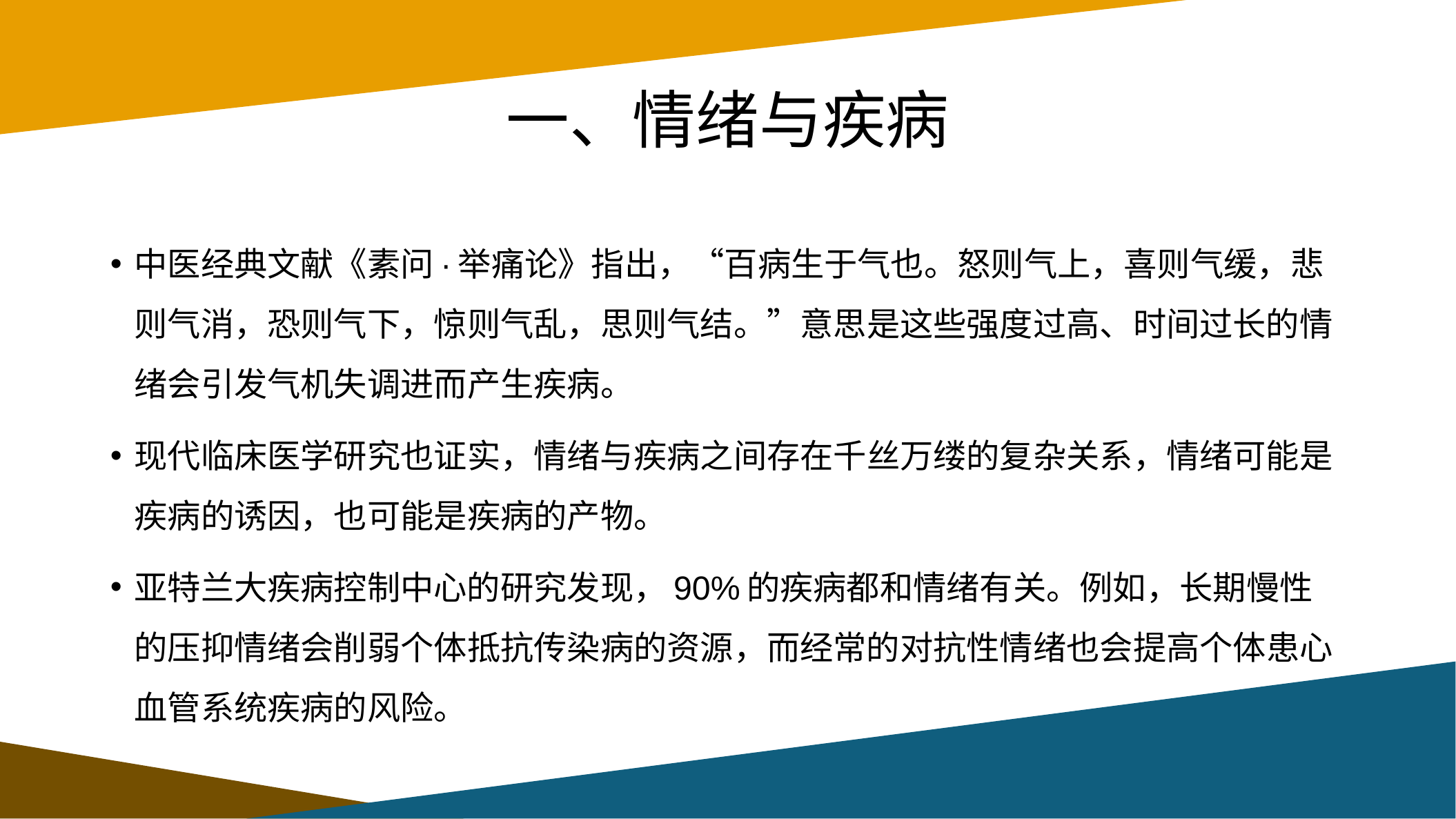

# 一、情绪与疾病
中医经典文献《素问·举痛论》指出，“百病生于气也。怒则气上，喜则气缓，悲则气消，恐则气下，惊则气乱，思则气结。”意思是这些强度过高、时间过长的情绪会引发气机失调进而产生疾病。
现代临床医学研究也证实，情绪与疾病之间存在千丝万缕的复杂关系，情绪可能是疾病的诱因，也可能是疾病的产物。
亚特兰大疾病控制中心的研究发现，90%的疾病都和情绪有关。例如，长期慢性的压抑情绪会削弱个体抵抗传染病的资源，而经常的对抗性情绪也会提高个体患心血管系统疾病的风险。